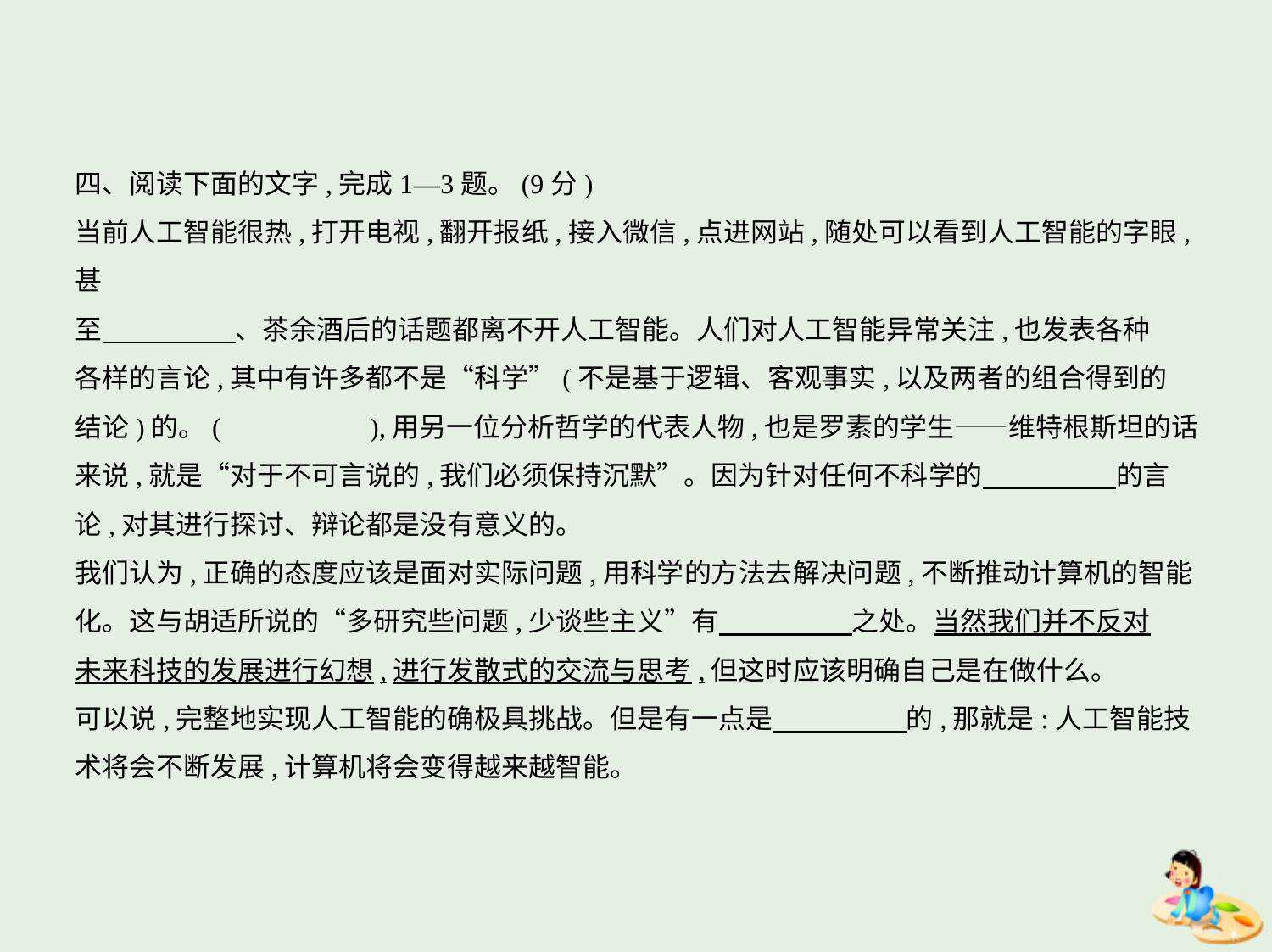

四、阅读下面的文字,完成1—3题。(9分)
当前人工智能很热,打开电视,翻开报纸,接入微信,点进网站,随处可以看到人工智能的字眼,甚
至　　　　    、茶余酒后的话题都离不开人工智能。人们对人工智能异常关注,也发表各种
各样的言论,其中有许多都不是“科学”(不是基于逻辑、客观事实,以及两者的组合得到的
结论)的。(　　　　　),用另一位分析哲学的代表人物,也是罗素的学生——维特根斯坦的话
来说,就是“对于不可言说的,我们必须保持沉默”。因为针对任何不科学的　　　　    的言
论,对其进行探讨、辩论都是没有意义的。
我们认为,正确的态度应该是面对实际问题,用科学的方法去解决问题,不断推动计算机的智能
化。这与胡适所说的“多研究些问题,少谈些主义”有　　　　    之处。当然我们并不反对
未来科技的发展进行幻想,进行发散式的交流与思考,但这时应该明确自己是在做什么。
可以说,完整地实现人工智能的确极具挑战。但是有一点是　　　　    的,那就是:人工智能技
术将会不断发展,计算机将会变得越来越智能。